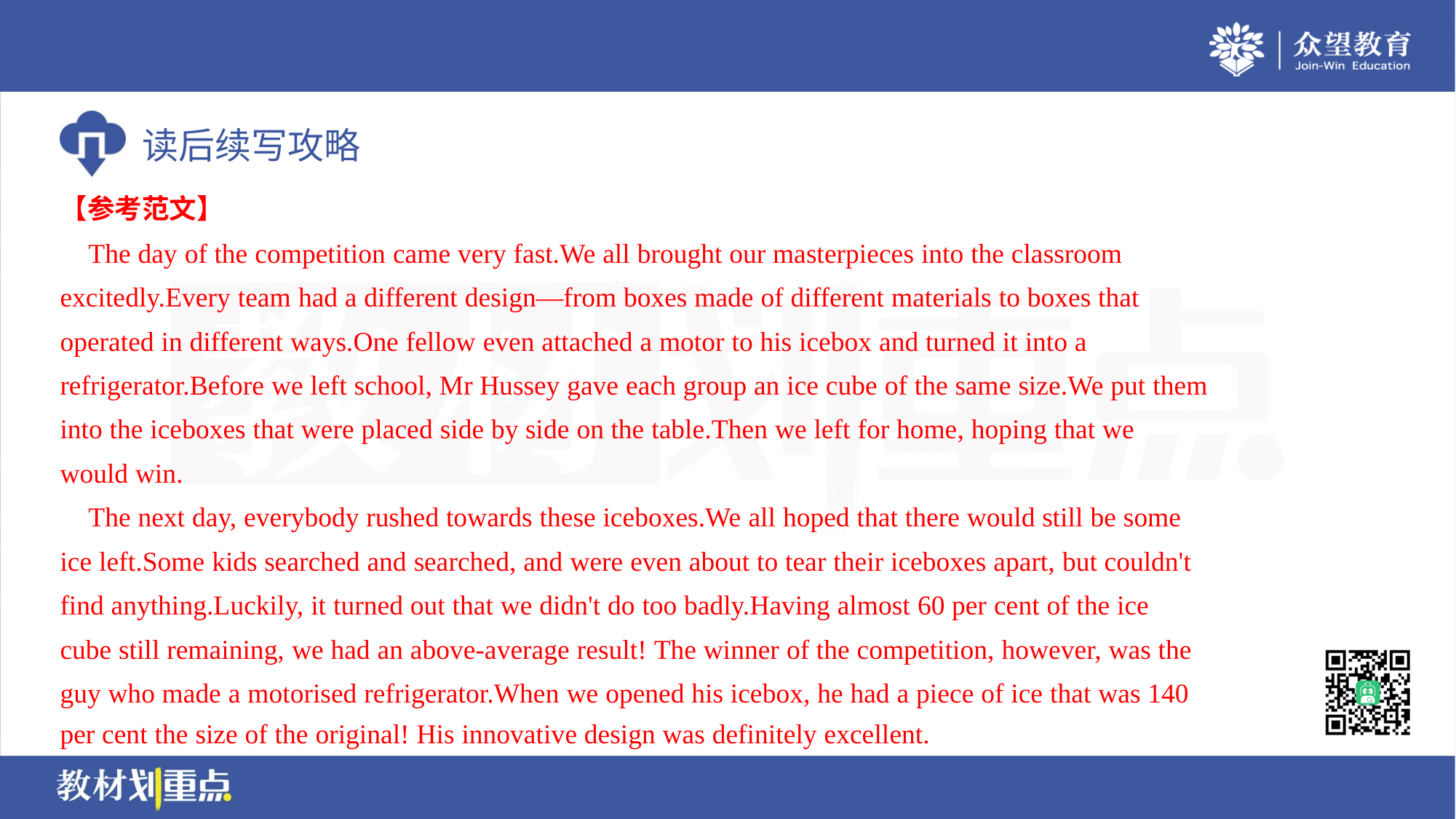

【参考范文】
    The day of the competition came very fast.We all brought our masterpieces into the classroom
excitedly.Every team had a different design—from boxes made of different materials to boxes that
operated in different ways.One fellow even attached a motor to his icebox and turned it into a
refrigerator.Before we left school, Mr Hussey gave each group an ice cube of the same size.We put them
into the iceboxes that were placed side by side on the table.Then we left for home, hoping that we
would win.
    The next day, everybody rushed towards these iceboxes.We all hoped that there would still be some
ice left.Some kids searched and searched, and were even about to tear their iceboxes apart, but couldn't
find anything.Luckily, it turned out that we didn't do too badly.Having almost 60 per cent of the ice
cube still remaining, we had an above-average result! The winner of the competition, however, was the
guy who made a motorised refrigerator.When we opened his icebox, he had a piece of ice that was 140
per cent the size of the original! His innovative design was definitely excellent.